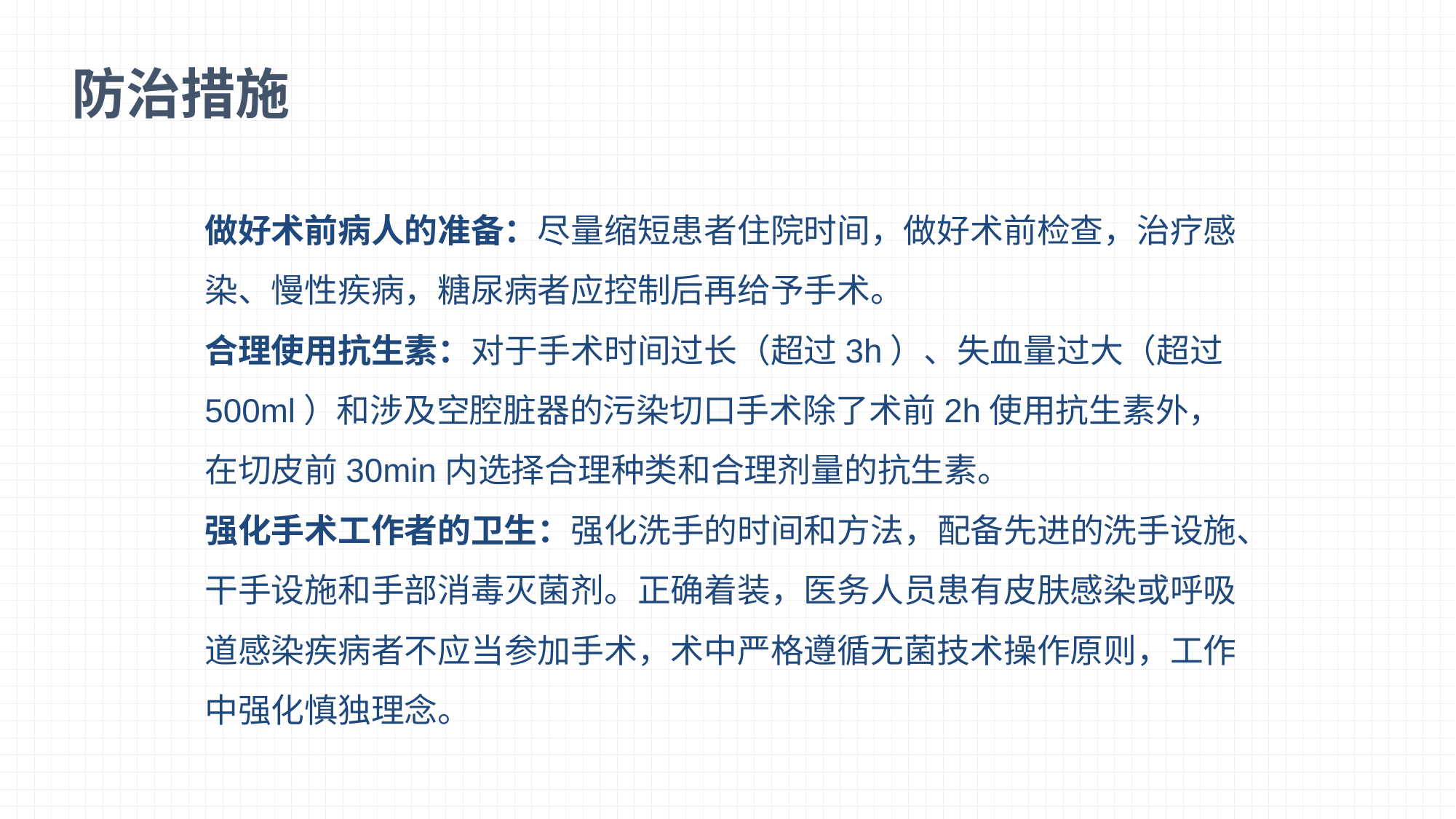

防治措施
做好术前病人的准备：尽量缩短患者住院时间，做好术前检查，治疗感染、慢性疾病，糖尿病者应控制后再给予手术。
合理使用抗生素：对于手术时间过长（超过3h）、失血量过大（超过500ml）和涉及空腔脏器的污染切口手术除了术前2h使用抗生素外，在切皮前30min内选择合理种类和合理剂量的抗生素。
强化手术工作者的卫生：强化洗手的时间和方法，配备先进的洗手设施、干手设施和手部消毒灭菌剂。正确着装，医务人员患有皮肤感染或呼吸道感染疾病者不应当参加手术，术中严格遵循无菌技术操作原则，工作中强化慎独理念。